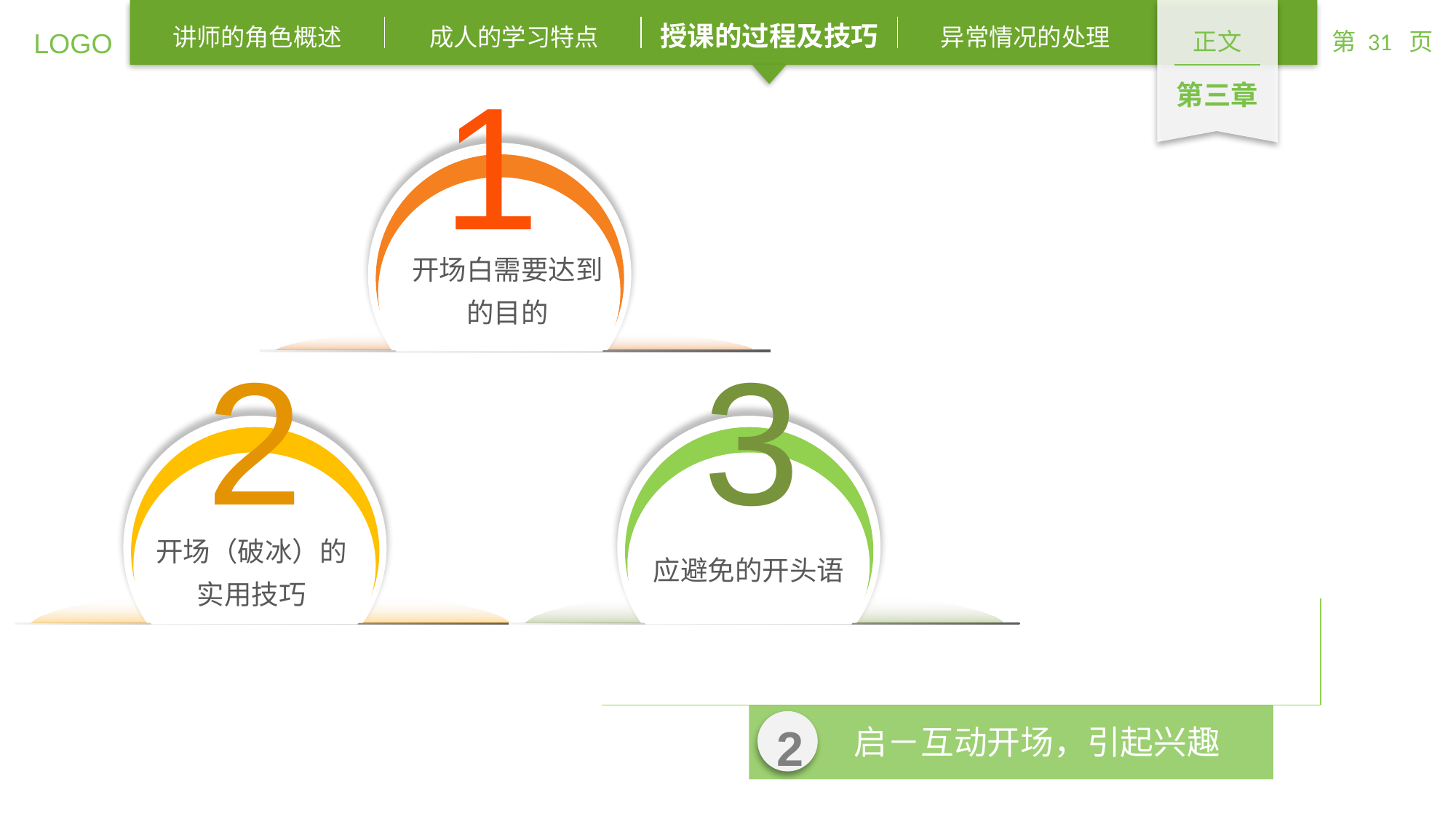

1

开场白需要达到的目的
3
2

开场（破冰）的实用技巧
应避免的开头语

2
启－互动开场，引起兴趣